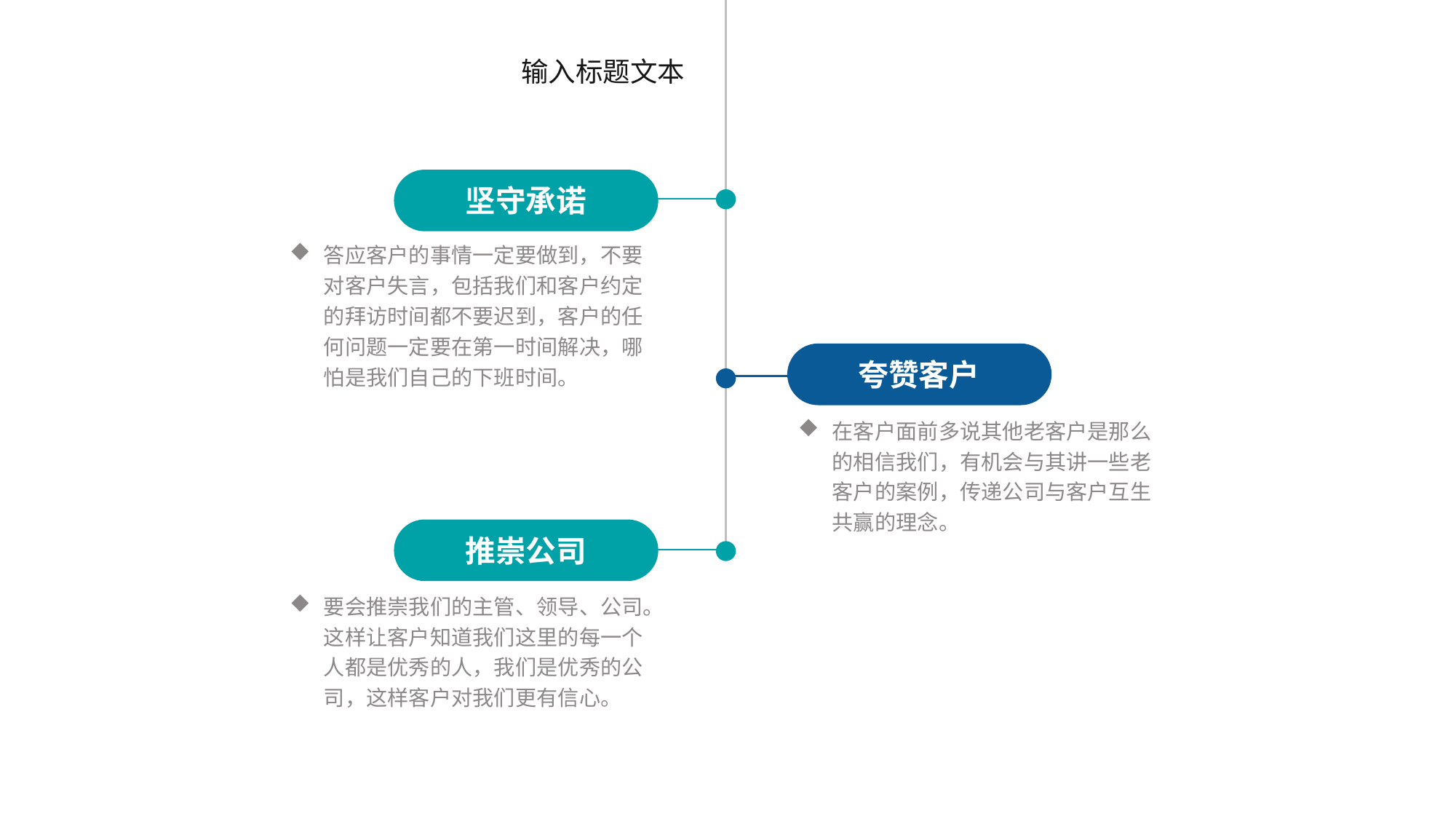

售后客服
服务标准
输入标题文本

坚守承诺

答应客户的事情一定要做到，不要对客户失言，包括我们和客户约定的拜访时间都不要迟到，客户的任何问题一定要在第一时间解决，哪怕是我们自己的下班时间。

夸赞客户

在客户面前多说其他老客户是那么的相信我们，有机会与其讲一些老客户的案例，传递公司与客户互生共赢的理念。

推崇公司

要会推崇我们的主管、领导、公司。这样让客户知道我们这里的每一个人都是优秀的人，我们是优秀的公司，这样客户对我们更有信心。